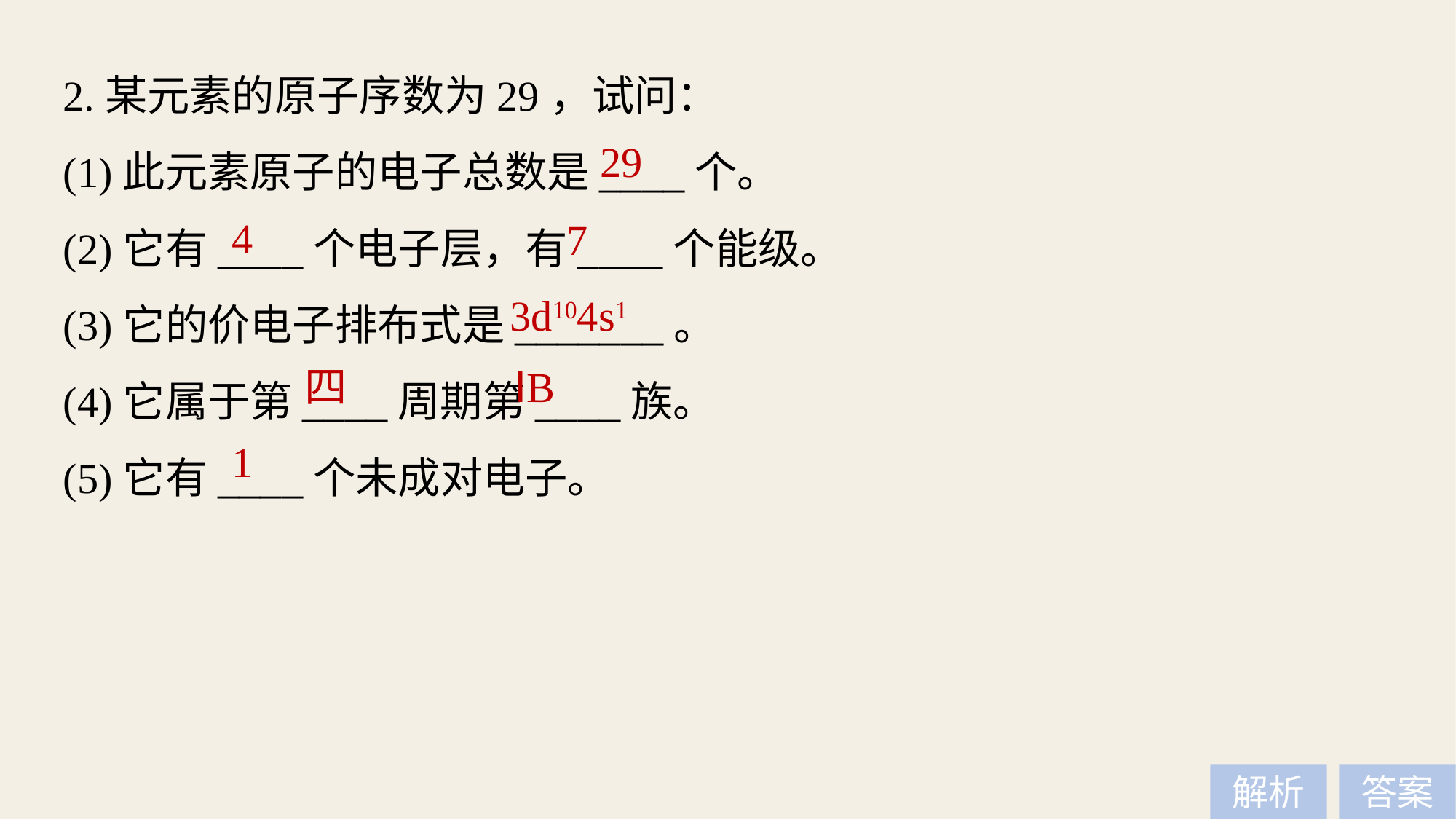

2.某元素的原子序数为29，试问：
(1)此元素原子的电子总数是____个。
(2)它有____个电子层，有____个能级。
(3)它的价电子排布式是_______。
(4)它属于第____周期第____族。
(5)它有____个未成对电子。
29
4
7
3d104s1
四
ⅠB
1
解析
答案